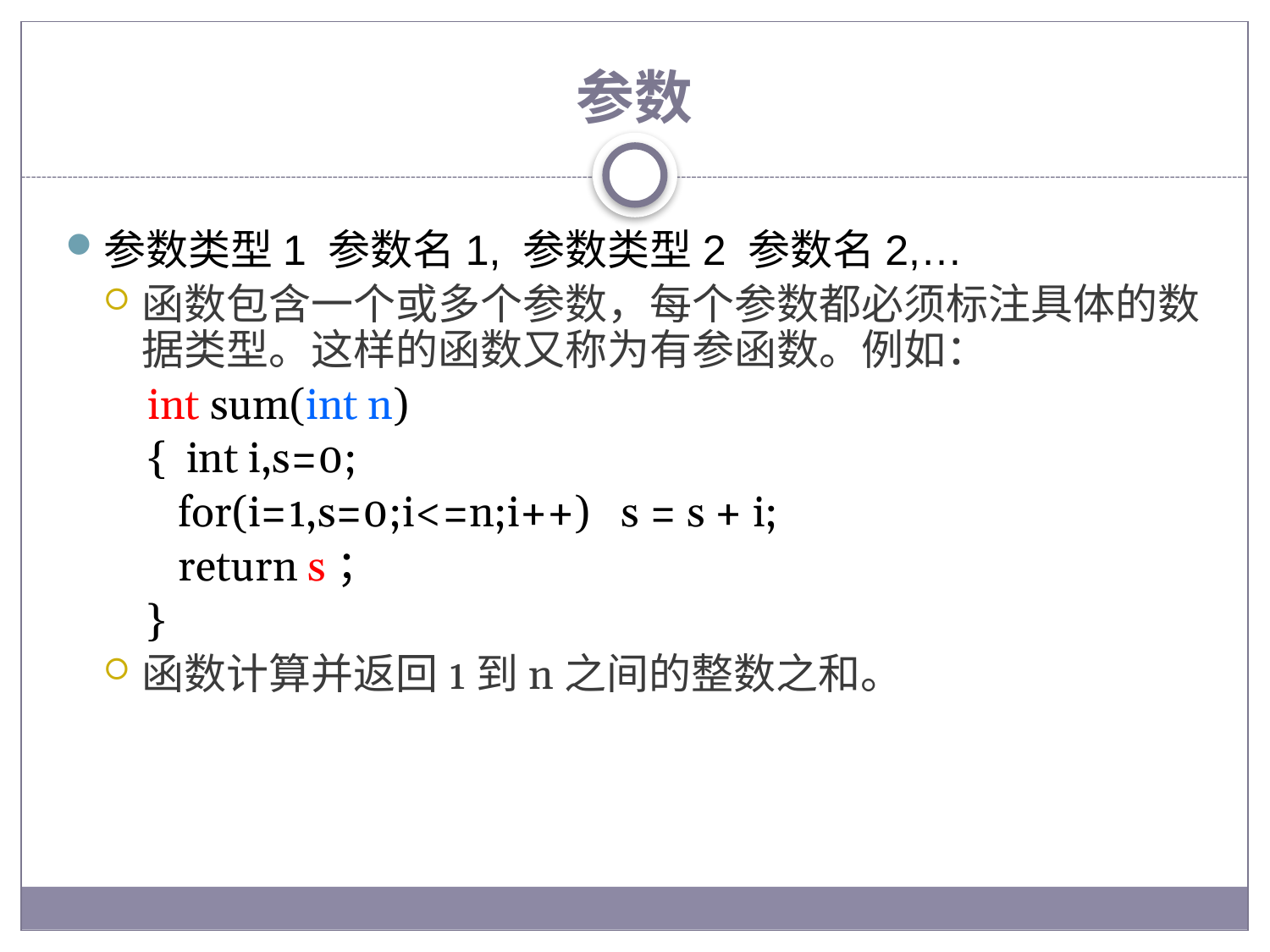

# 参数
参数类型1 参数名1, 参数类型2 参数名2,…
函数包含一个或多个参数，每个参数都必须标注具体的数据类型。这样的函数又称为有参函数。例如：
int sum(int n)
{  int i,s=0;
   for(i=1,s=0;i<=n;i++)   s = s + i;
   return s；
}
函数计算并返回1到n之间的整数之和。